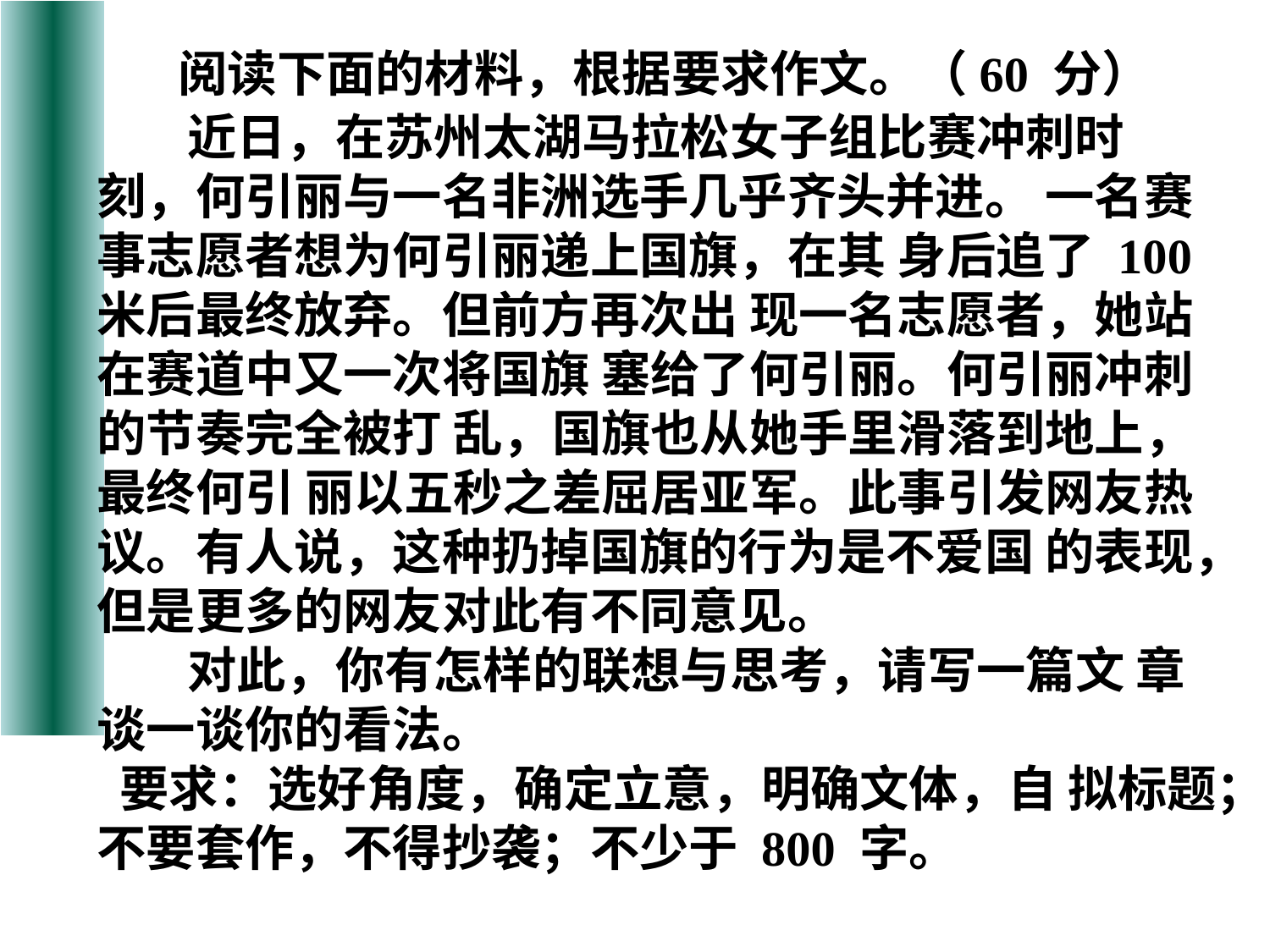

阅读下面的材料，根据要求作文。（60 分）
       近日，在苏州太湖马拉松女子组比赛冲刺时
刻，何引丽与一名非洲选手几乎齐头并进。 一名赛事志愿者想为何引丽递上国旗，在其 身后追了 100 米后最终放弃。但前方再次出 现一名志愿者，她站在赛道中又一次将国旗 塞给了何引丽。何引丽冲刺的节奏完全被打 乱，国旗也从她手里滑落到地上，最终何引 丽以五秒之差屈居亚军。此事引发网友热 议。有人说，这种扔掉国旗的行为是不爱国 的表现，但是更多的网友对此有不同意见。
       对此，你有怎样的联想与思考，请写一篇文 章谈一谈你的看法。
 要求：选好角度，确定立意，明确文体，自 拟标题；不要套作，不得抄袭；不少于 800 字。